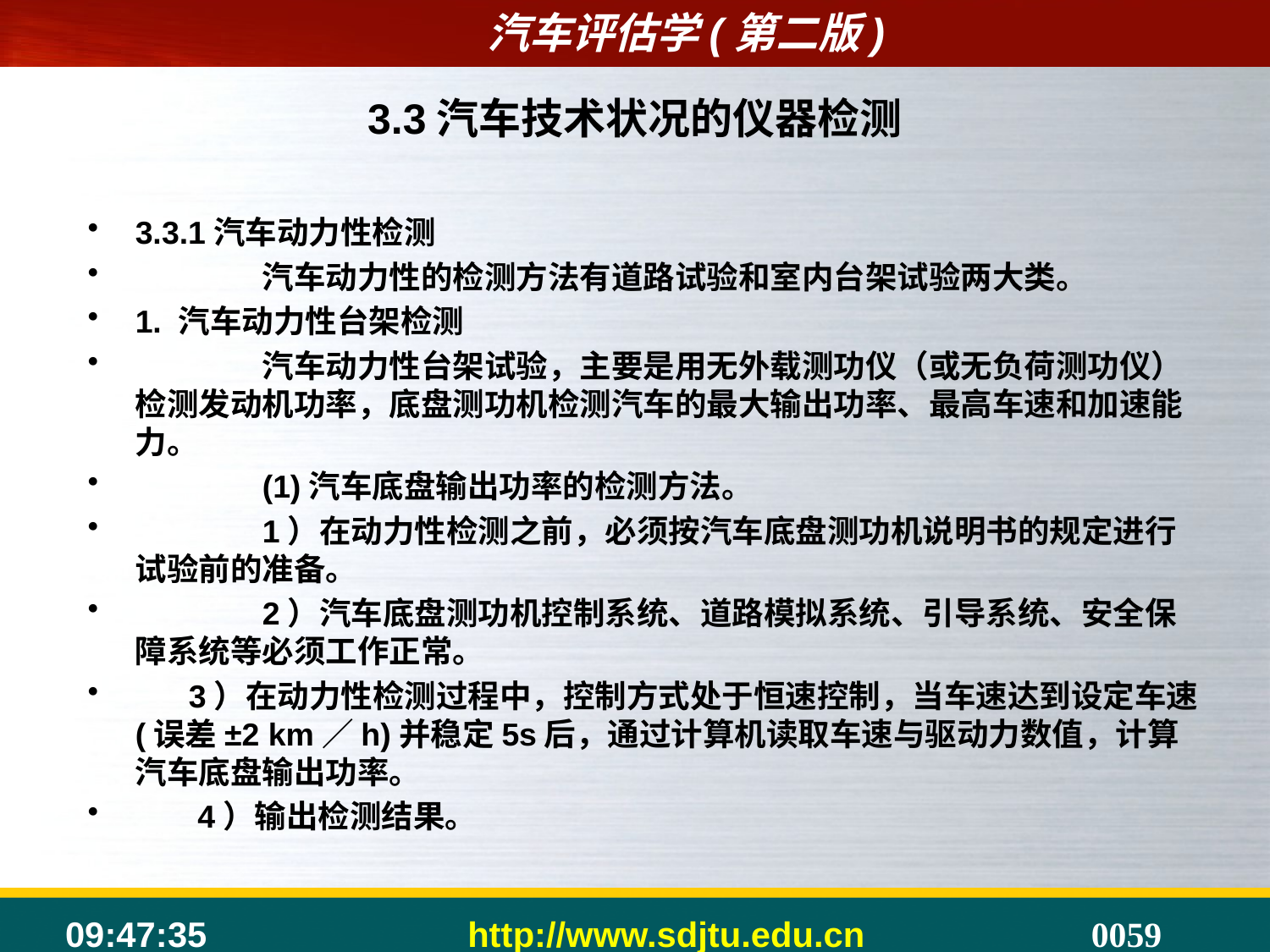

3.3汽车技术状况的仪器检测
3.3.1汽车动力性检测
	汽车动力性的检测方法有道路试验和室内台架试验两大类。
1. 汽车动力性台架检测
	汽车动力性台架试验，主要是用无外载测功仪（或无负荷测功仪）检测发动机功率，底盘测功机检测汽车的最大输出功率、最高车速和加速能力。
	(1)汽车底盘输出功率的检测方法。
	1）在动力性检测之前，必须按汽车底盘测功机说明书的规定进行试验前的准备。
	2）汽车底盘测功机控制系统、道路模拟系统、引导系统、安全保障系统等必须工作正常。
      3）在动力性检测过程中，控制方式处于恒速控制，当车速达到设定车速(误差±2 km／h)并稳定5s后，通过计算机读取车速与驱动力数值，计算汽车底盘输出功率。
       4）输出检测结果。